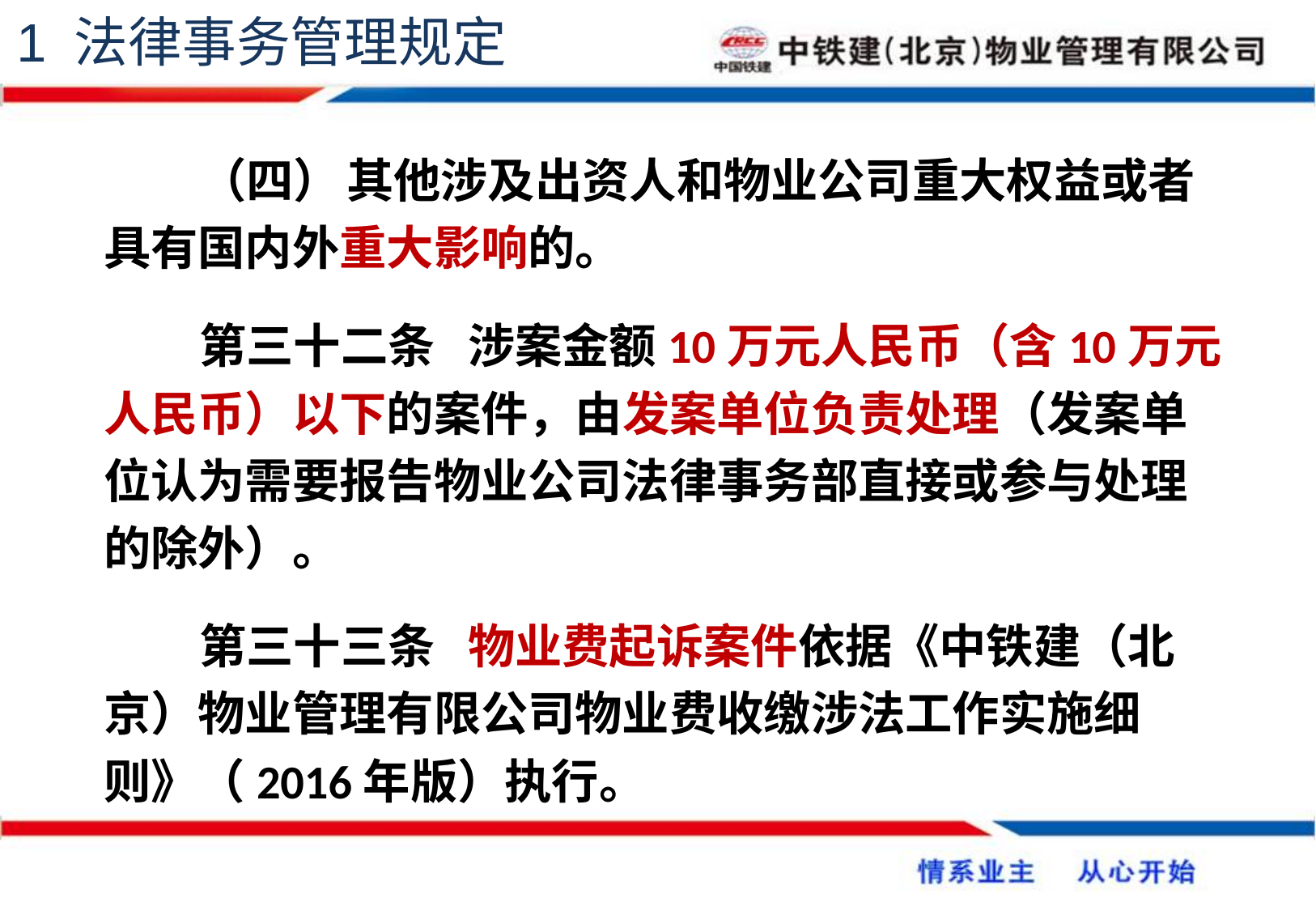

1 法律事务管理规定
（四）	其他涉及出资人和物业公司重大权益或者具有国内外重大影响的。
第三十二条	涉案金额10万元人民币（含10万元人民币）以下的案件，由发案单位负责处理（发案单位认为需要报告物业公司法律事务部直接或参与处理的除外）。
第三十三条	物业费起诉案件依据《中铁建（北京）物业管理有限公司物业费收缴涉法工作实施细则》（2016年版）执行。
9